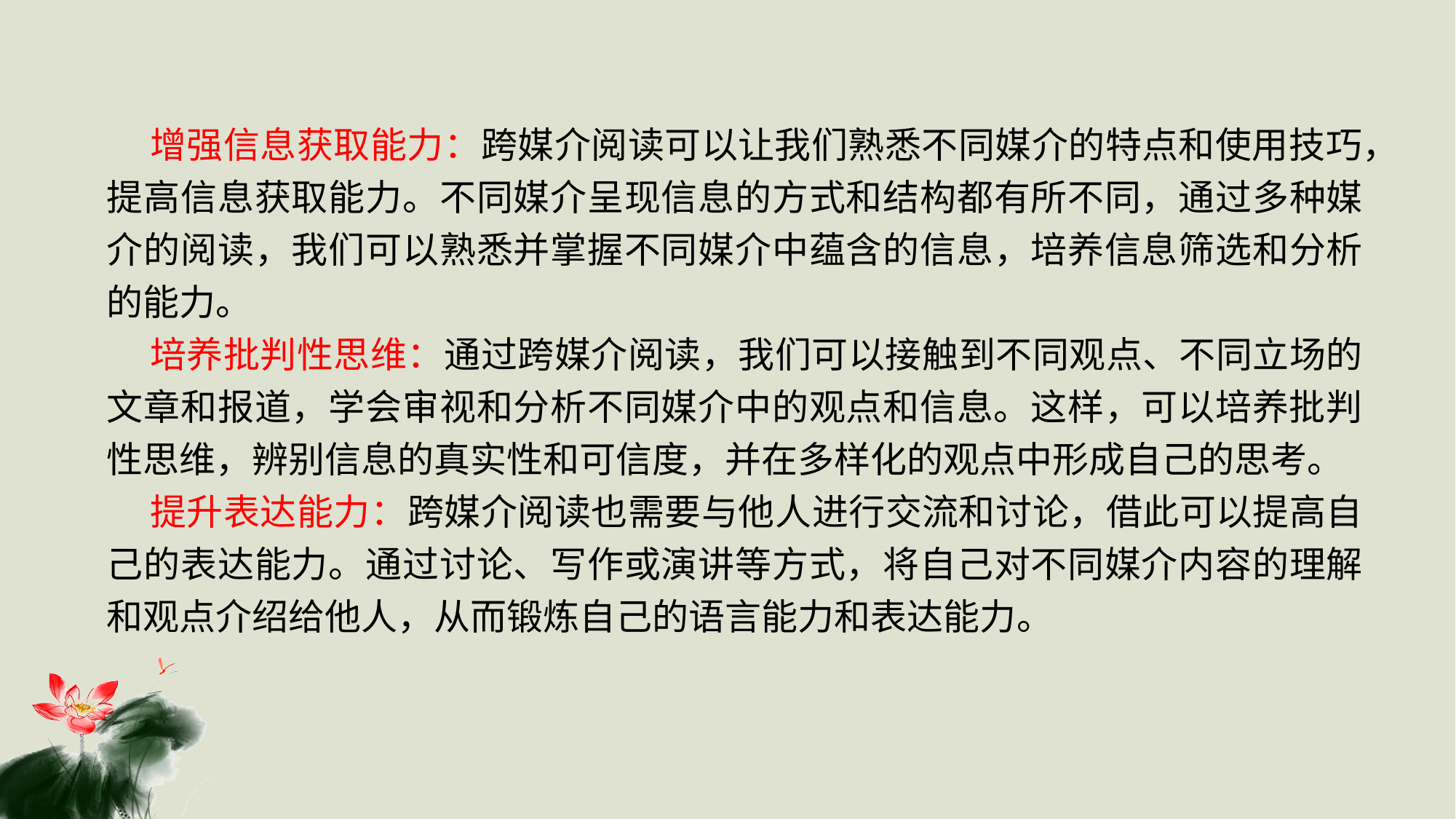

增强信息获取能力：跨媒介阅读可以让我们熟悉不同媒介的特点和使用技巧，提高信息获取能力。不同媒介呈现信息的方式和结构都有所不同，通过多种媒介的阅读，我们可以熟悉并掌握不同媒介中蕴含的信息，培养信息筛选和分析的能力。
    培养批判性思维：通过跨媒介阅读，我们可以接触到不同观点、不同立场的文章和报道，学会审视和分析不同媒介中的观点和信息。这样，可以培养批判性思维，辨别信息的真实性和可信度，并在多样化的观点中形成自己的思考。
    提升表达能力：跨媒介阅读也需要与他人进行交流和讨论，借此可以提高自己的表达能力。通过讨论、写作或演讲等方式，将自己对不同媒介内容的理解和观点介绍给他人，从而锻炼自己的语言能力和表达能力。